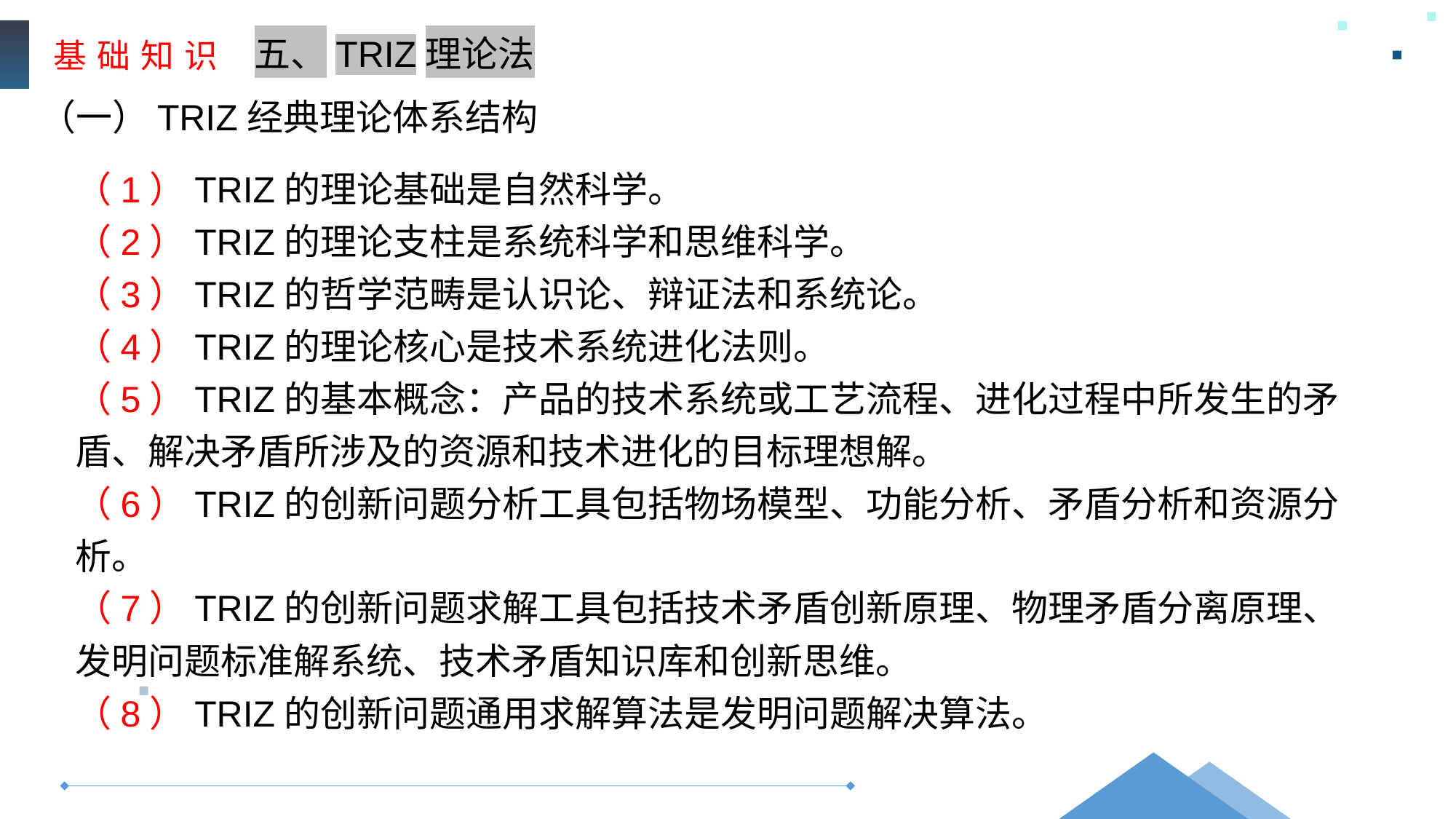

基 础 知 识

五、TRIZ理论法
（一）TRIZ经典理论体系结构
（1）TRIZ的理论基础是自然科学。
（2）TRIZ的理论支柱是系统科学和思维科学。
（3）TRIZ的哲学范畴是认识论、辩证法和系统论。
（4）TRIZ的理论核心是技术系统进化法则。
（5）TRIZ的基本概念：产品的技术系统或工艺流程、进化过程中所发生的矛盾、解决矛盾所涉及的资源和技术进化的目标理想解。
（6）TRIZ的创新问题分析工具包括物场模型、功能分析、矛盾分析和资源分析。
（7）TRIZ的创新问题求解工具包括技术矛盾创新原理、物理矛盾分离原理、发明问题标准解系统、技术矛盾知识库和创新思维。
（8）TRIZ的创新问题通用求解算法是发明问题解决算法。